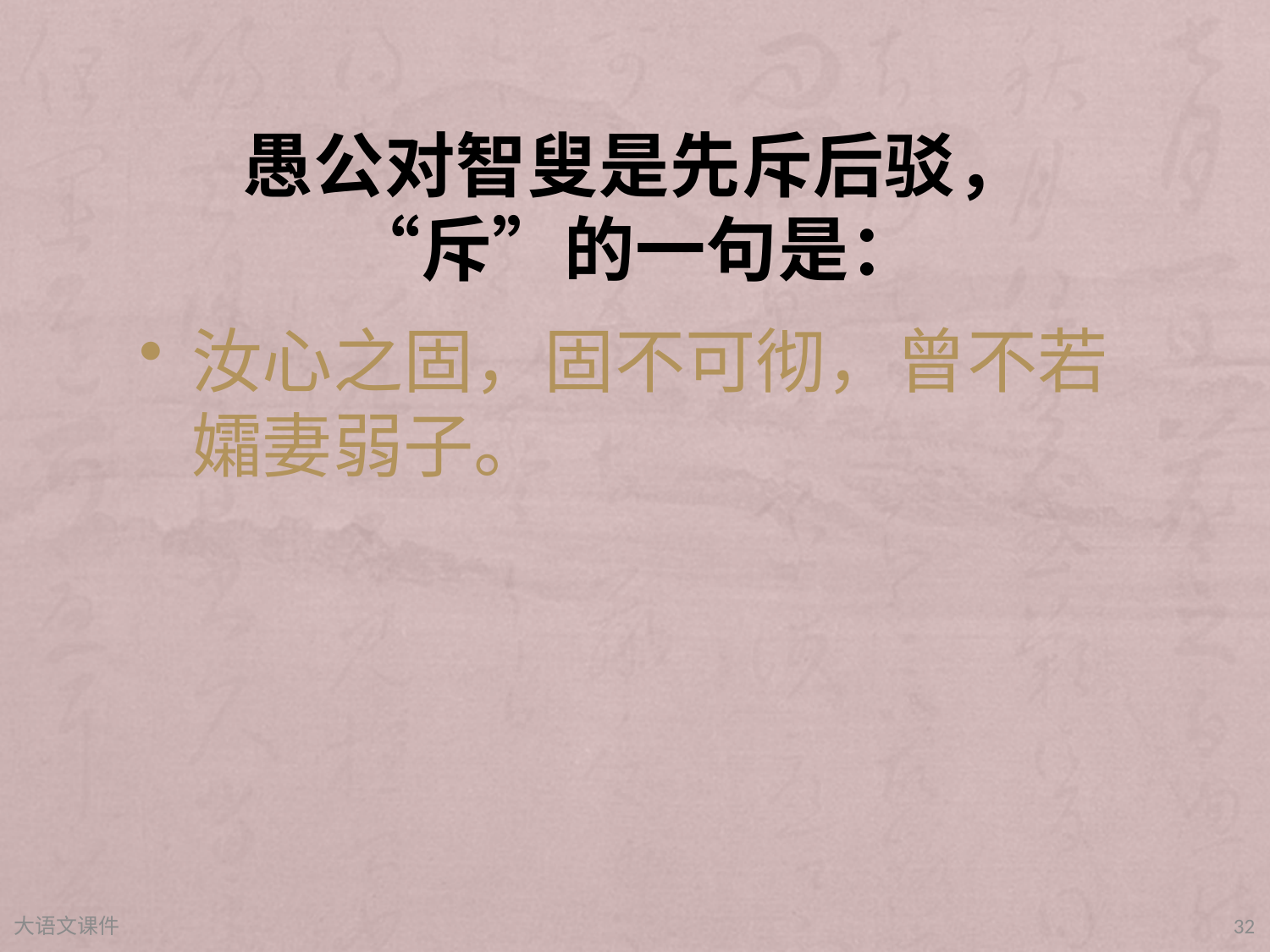

# 愚公对智叟是先斥后驳， “斥”的一句是：
汝心之固，固不可彻，曾不若孀妻弱子。
大语文课件
32